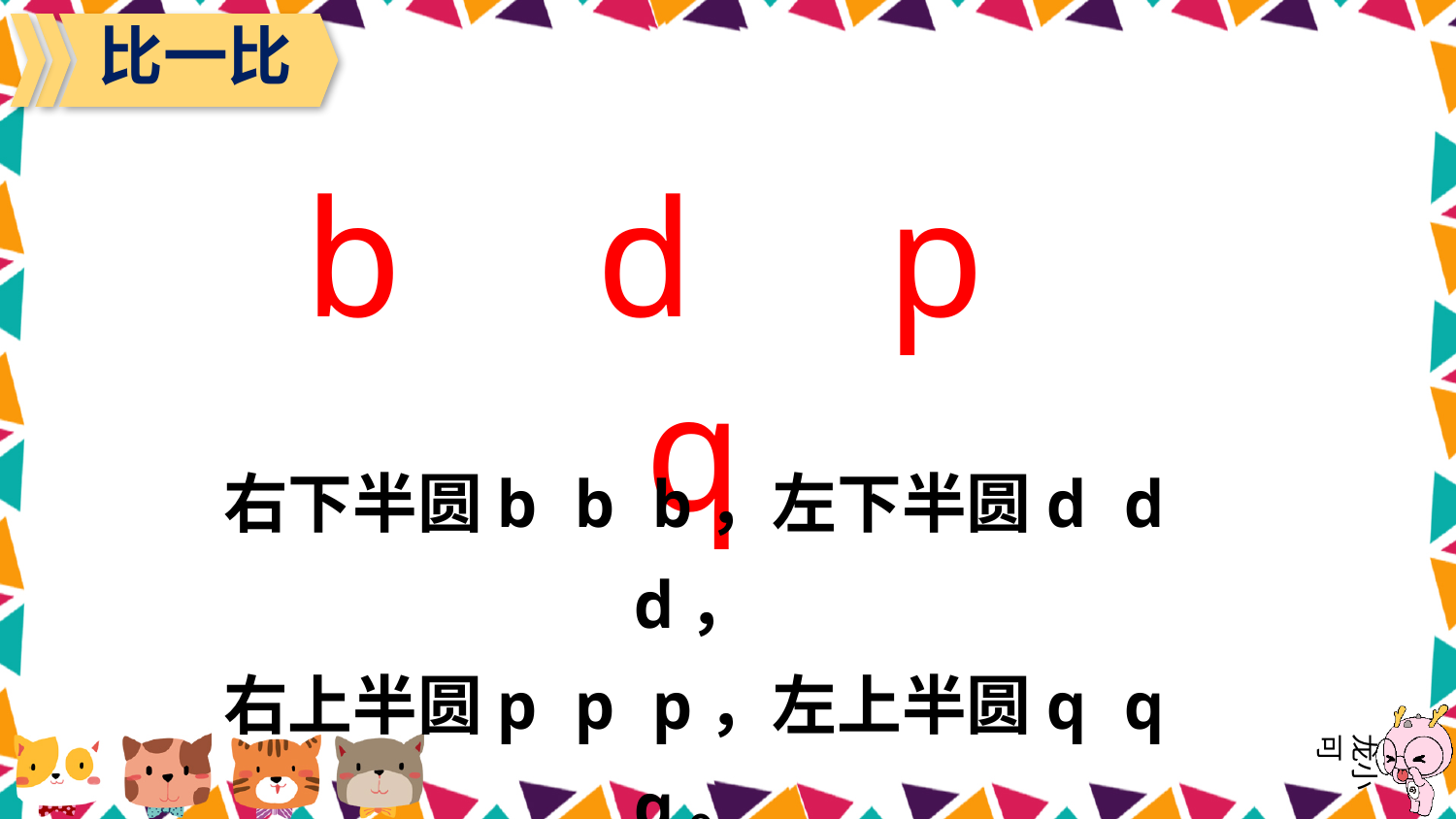

比一比

b  d  p  q
右下半圆b b b，左下半圆d d d，
右上半圆p p p，左上半圆q q q。